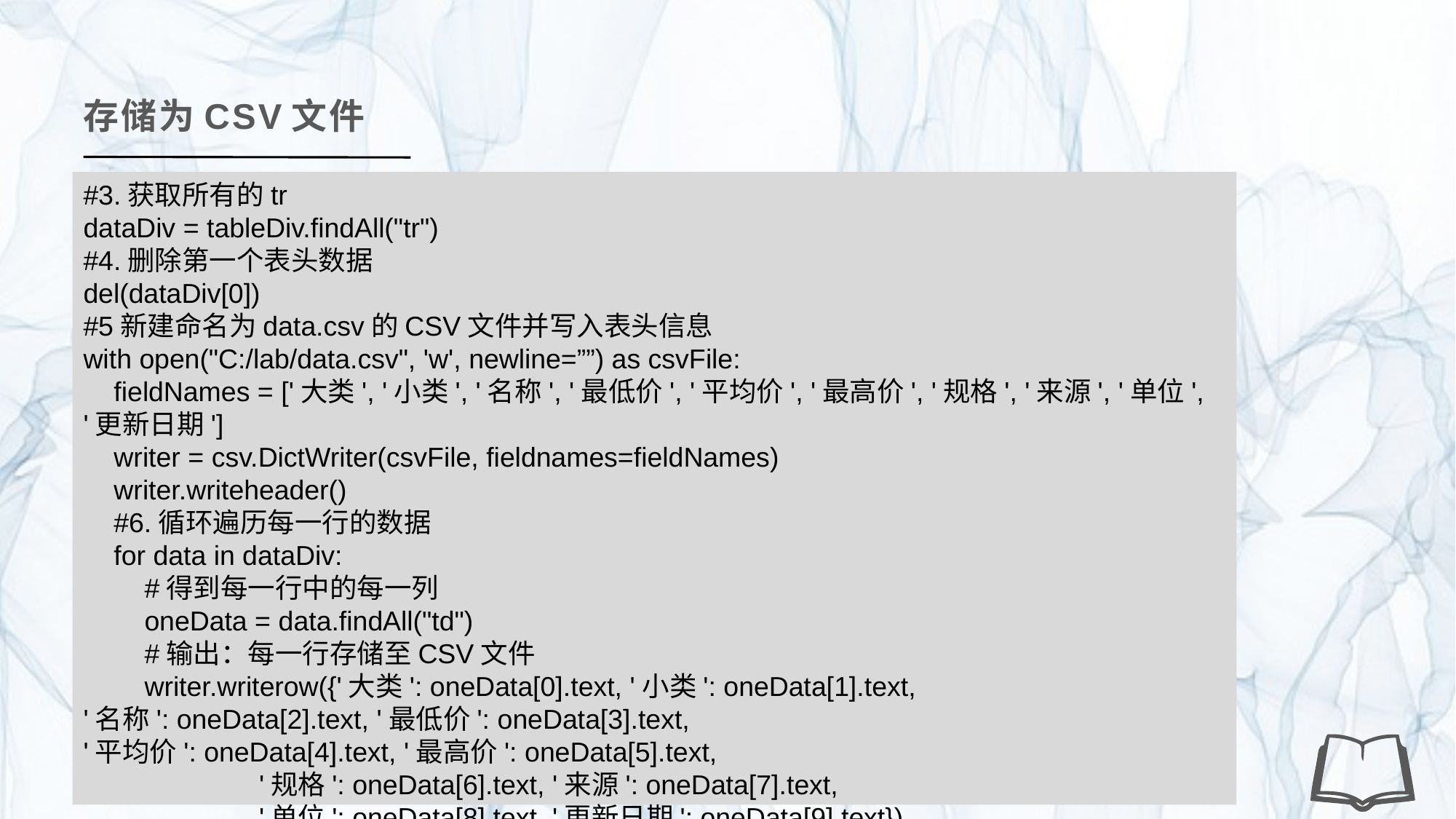

存储为CSV文件
#3.获取所有的tr
dataDiv = tableDiv.findAll("tr")
#4.删除第一个表头数据
del(dataDiv[0])
#5新建命名为data.csv的CSV文件并写入表头信息
with open("C:/lab/data.csv", 'w', newline=””) as csvFile:
    fieldNames = ['大类', '小类', '名称', '最低价', '平均价', '最高价', '规格', '来源', '单位', '更新日期']
    writer = csv.DictWriter(csvFile, fieldnames=fieldNames)
    writer.writeheader()
    #6.循环遍历每一行的数据
    for data in dataDiv:
        #得到每一行中的每一列
        oneData = data.findAll("td")
        #输出：每一行存储至CSV文件
        writer.writerow({'大类': oneData[0].text, '小类': oneData[1].text,
'名称': oneData[2].text, '最低价': oneData[3].text,
'平均价': oneData[4].text, '最高价': oneData[5].text,
                       '规格': oneData[6].text, '来源': oneData[7].text,
                       '单位': oneData[8].text, '更新日期': oneData[9].text})

20